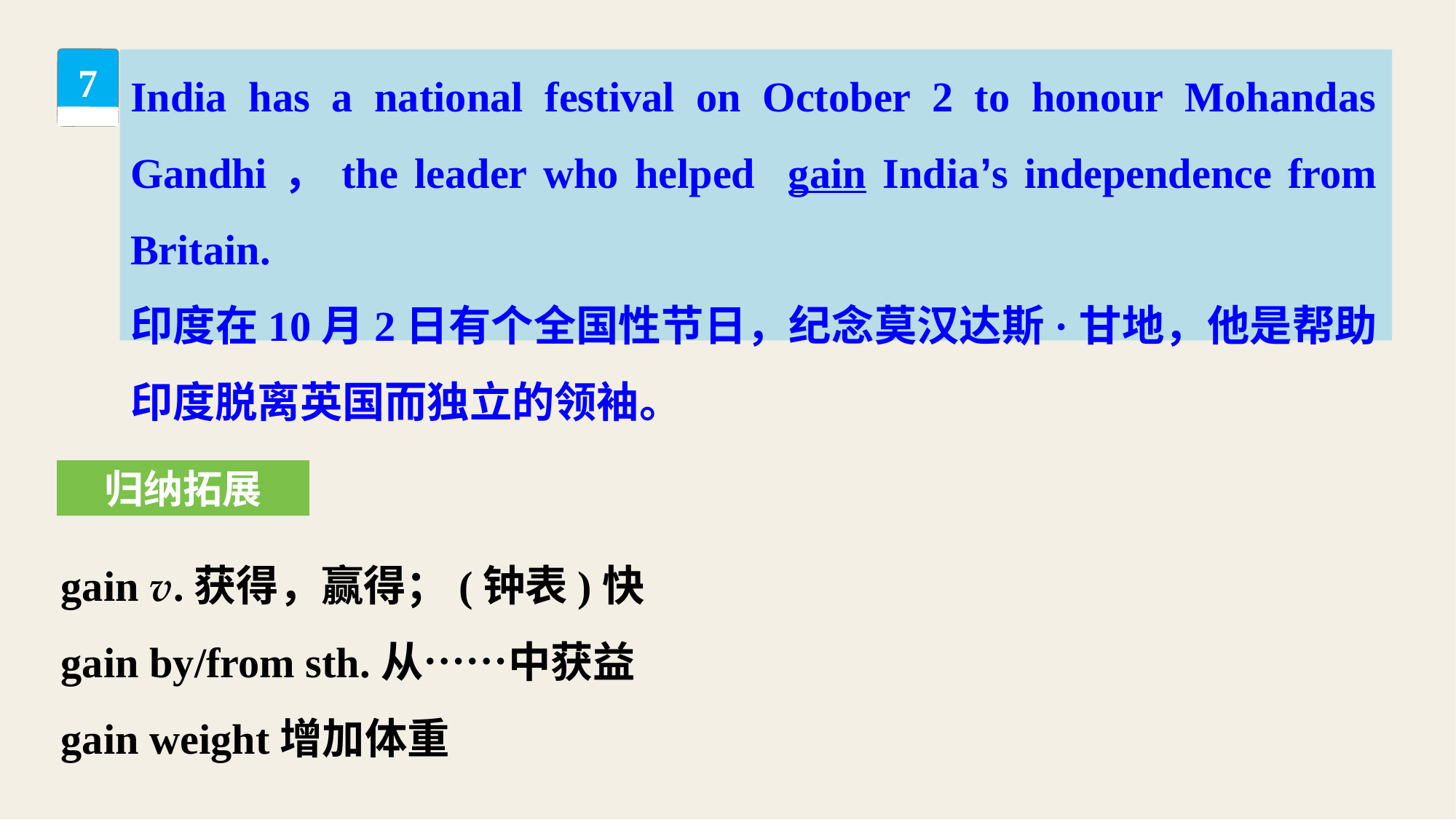

India has a national festival on October 2 to honour Mohandas Gandhi，the leader who helped  gain India’s independence from Britain.
印度在10月2日有个全国性节日，纪念莫汉达斯·甘地，他是帮助印度脱离英国而独立的领袖。

7

归纳拓展
gain v.获得，赢得；(钟表)快
gain by/from sth.从……中获益
gain weight增加体重